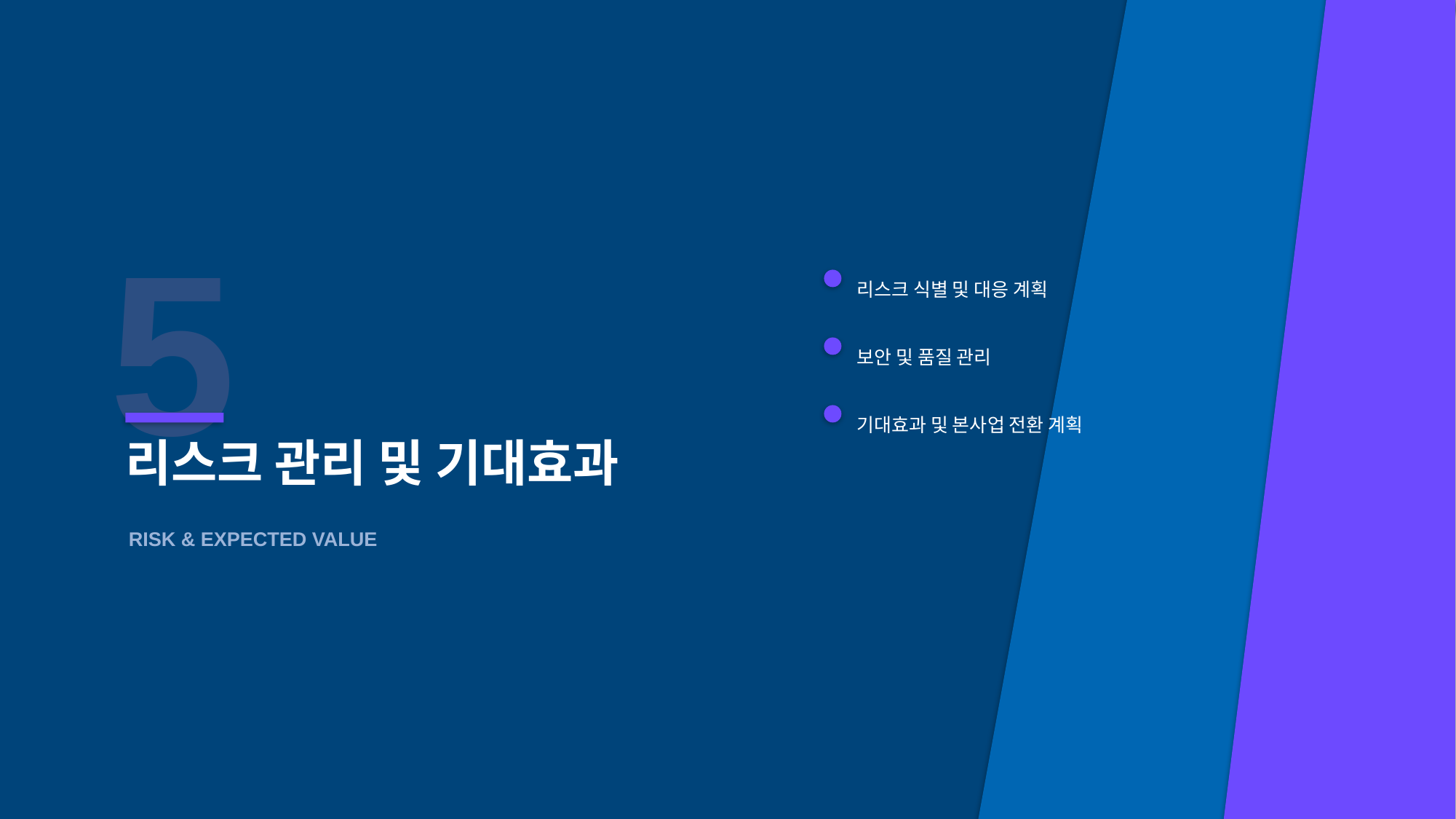

5
리스크 식별 및 대응 계획

보안 및 품질 관리

기대효과 및 본사업 전환 계획

리스크 관리 및 기대효과
RISK & EXPECTED VALUE